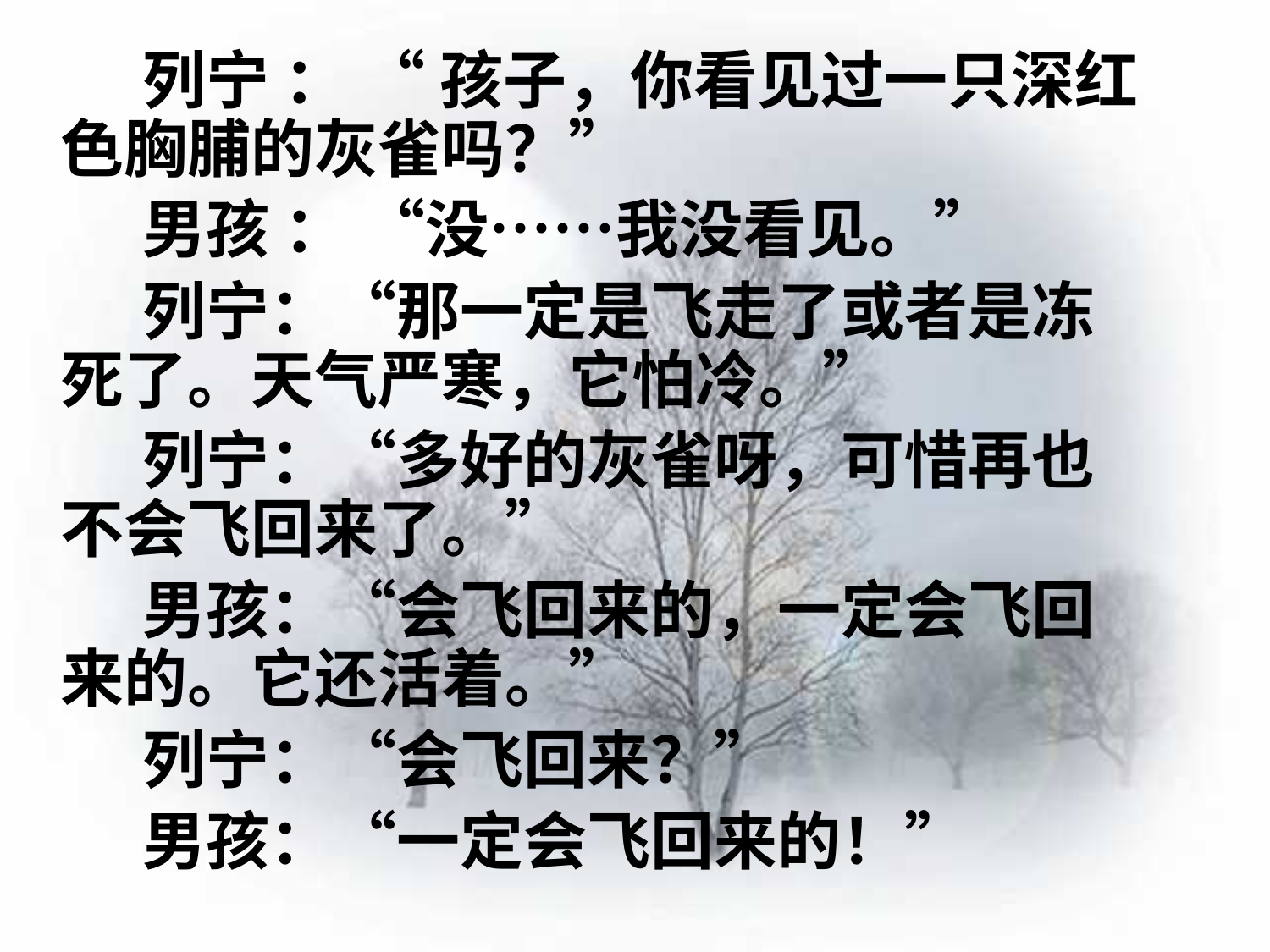

列宁 ： “ 孩子，你看见过一只深红色胸脯的灰雀吗？”
        男孩 ： “没……我没看见。”
        列宁：“那一定是飞走了或者是冻死了。天气严寒，它怕冷。”
        列宁：“多好的灰雀呀，可惜再也不会飞回来了。”
        男孩：“会飞回来的，一定会飞回来的。它还活着。”
        列宁：“会飞回来？”
        男孩：“一定会飞回来的！”